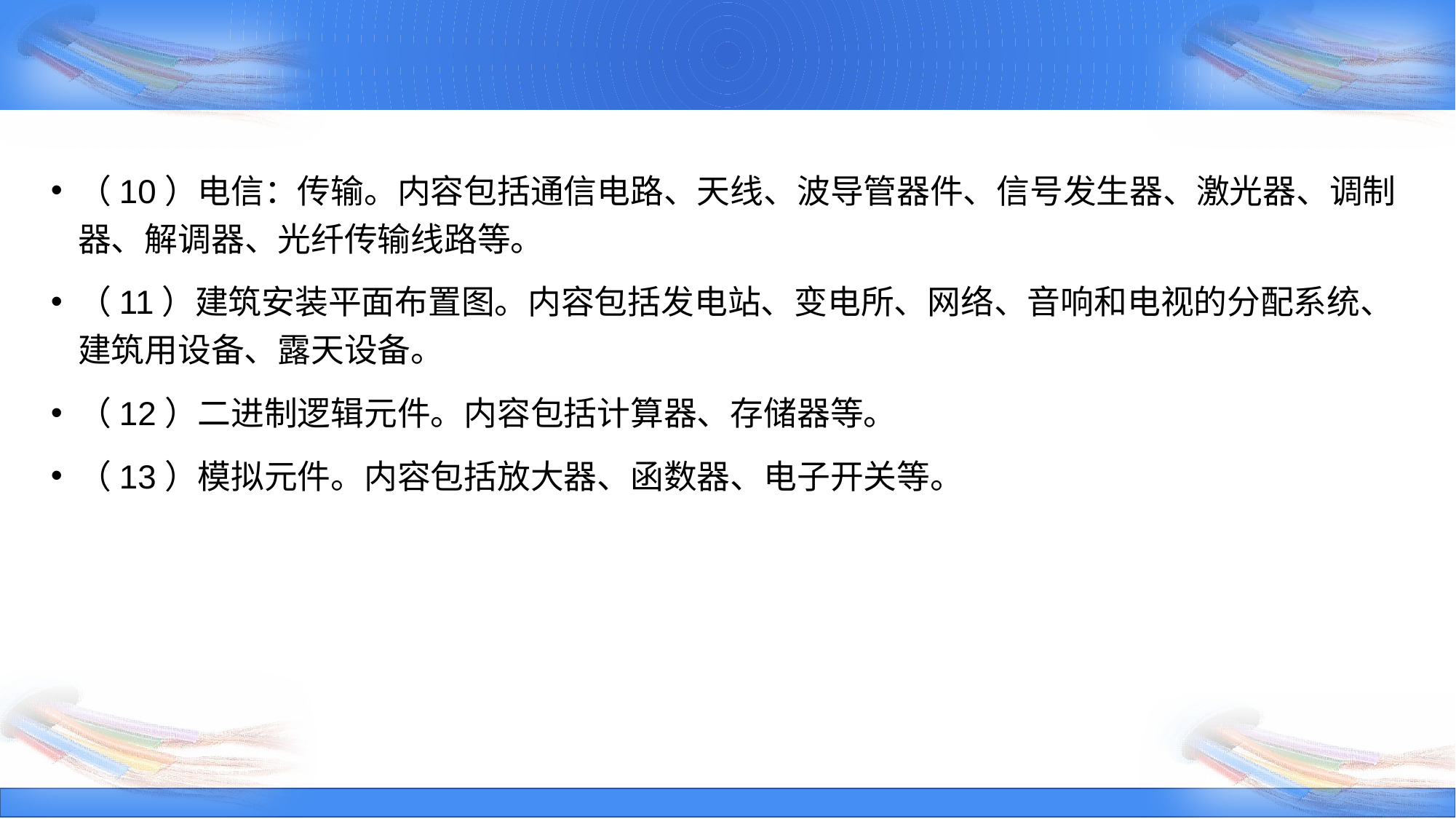

（10）电信：传输。内容包括通信电路、天线、波导管器件、信号发生器、激光器、调制器、解调器、光纤传输线路等。
（11）建筑安装平面布置图。内容包括发电站、变电所、网络、音响和电视的分配系统、建筑用设备、露天设备。
（12）二进制逻辑元件。内容包括计算器、存储器等。
（13）模拟元件。内容包括放大器、函数器、电子开关等。